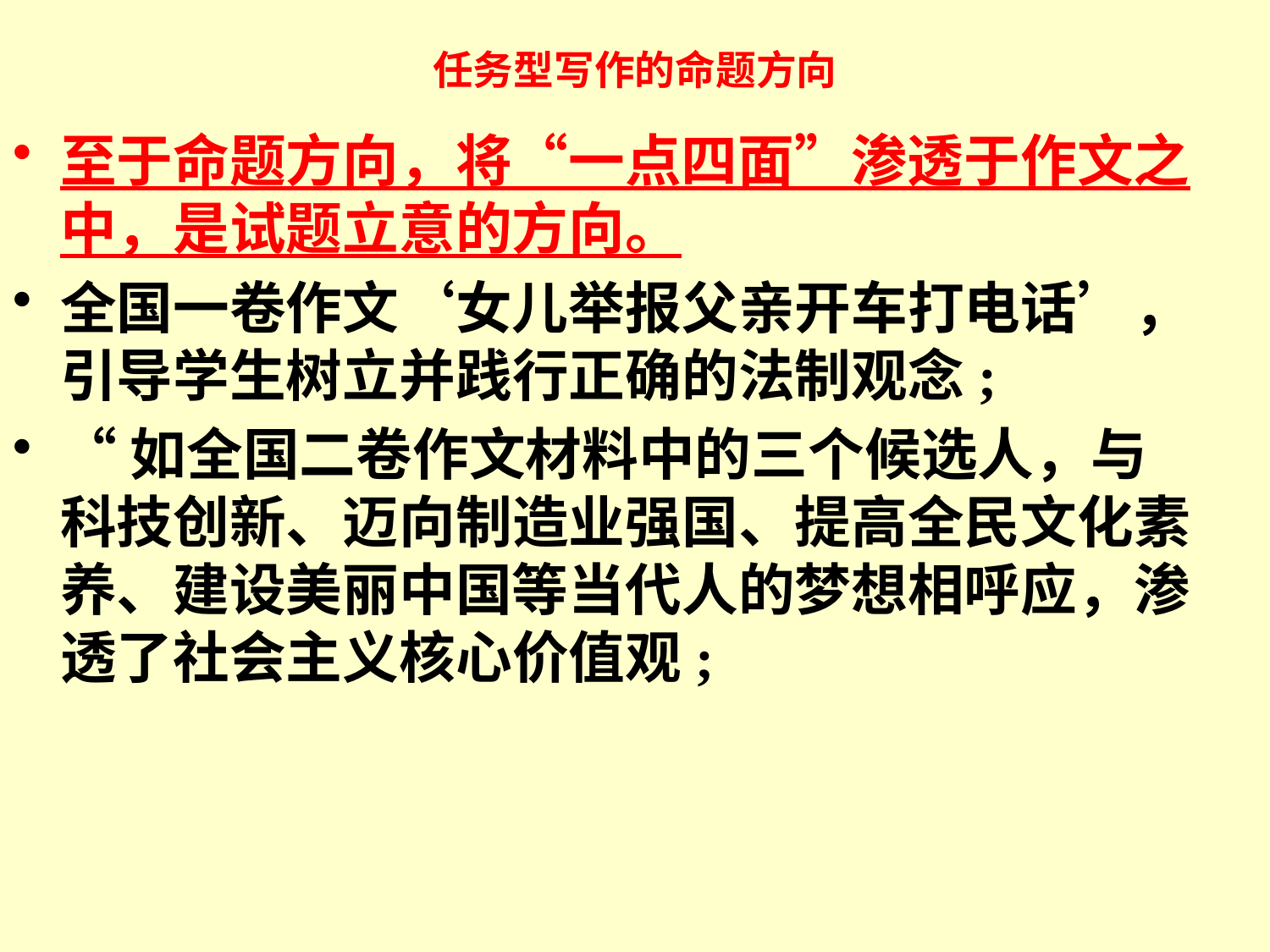

# 任务型写作的命题方向
至于命题方向，将“一点四面”渗透于作文之中，是试题立意的方向。
全国一卷作文‘女儿举报父亲开车打电话’，引导学生树立并践行正确的法制观念;
“如全国二卷作文材料中的三个候选人，与科技创新、迈向制造业强国、提高全民文化素养、建设美丽中国等当代人的梦想相呼应，渗透了社会主义核心价值观;